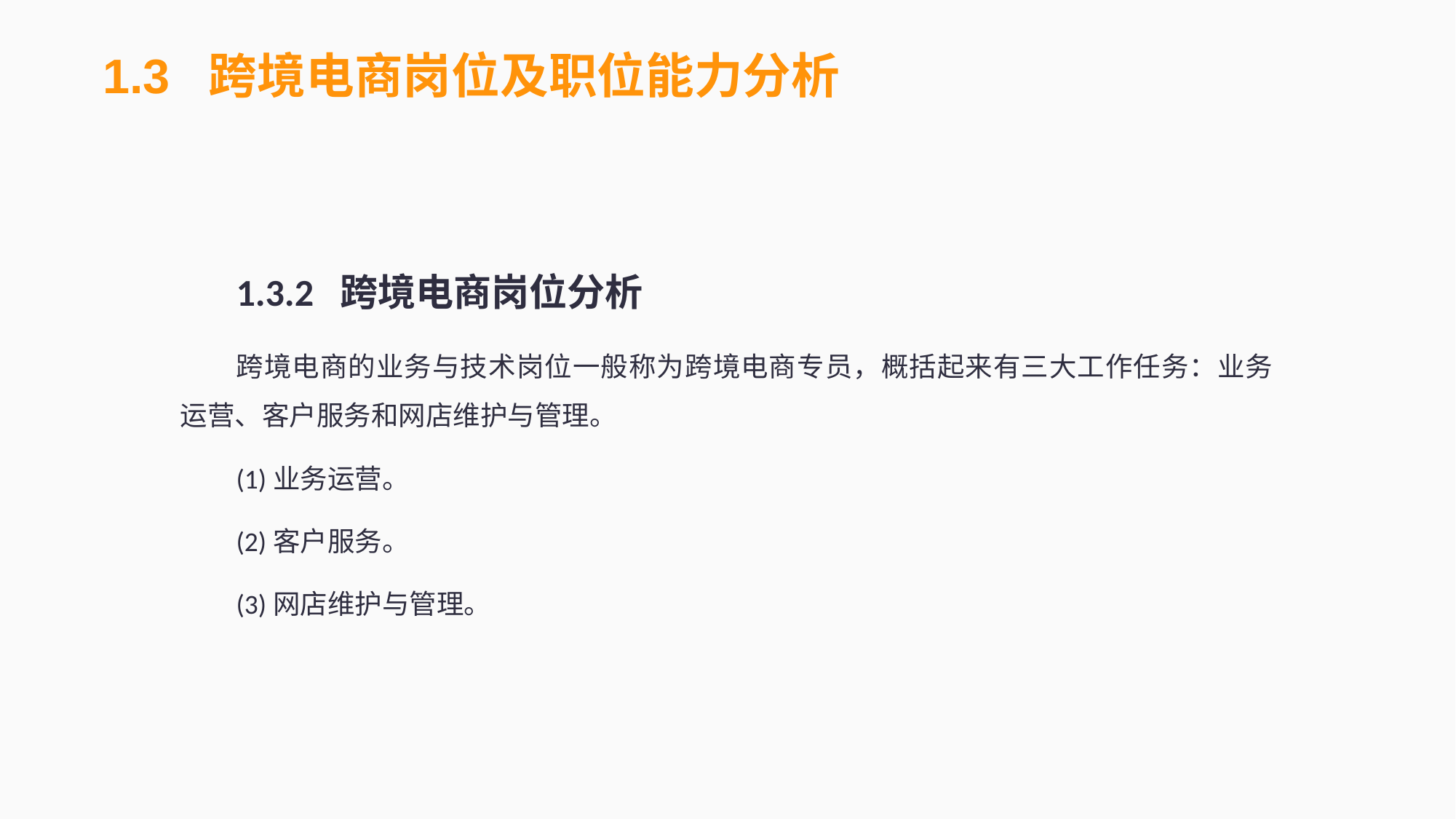

1.3  跨境电商岗位及职位能力分析
1.3.2  跨境电商岗位分析
跨境电商的业务与技术岗位一般称为跨境电商专员，概括起来有三大工作任务：业务运营、客户服务和网店维护与管理。
(1)业务运营。
(2)客户服务。
(3)网店维护与管理。